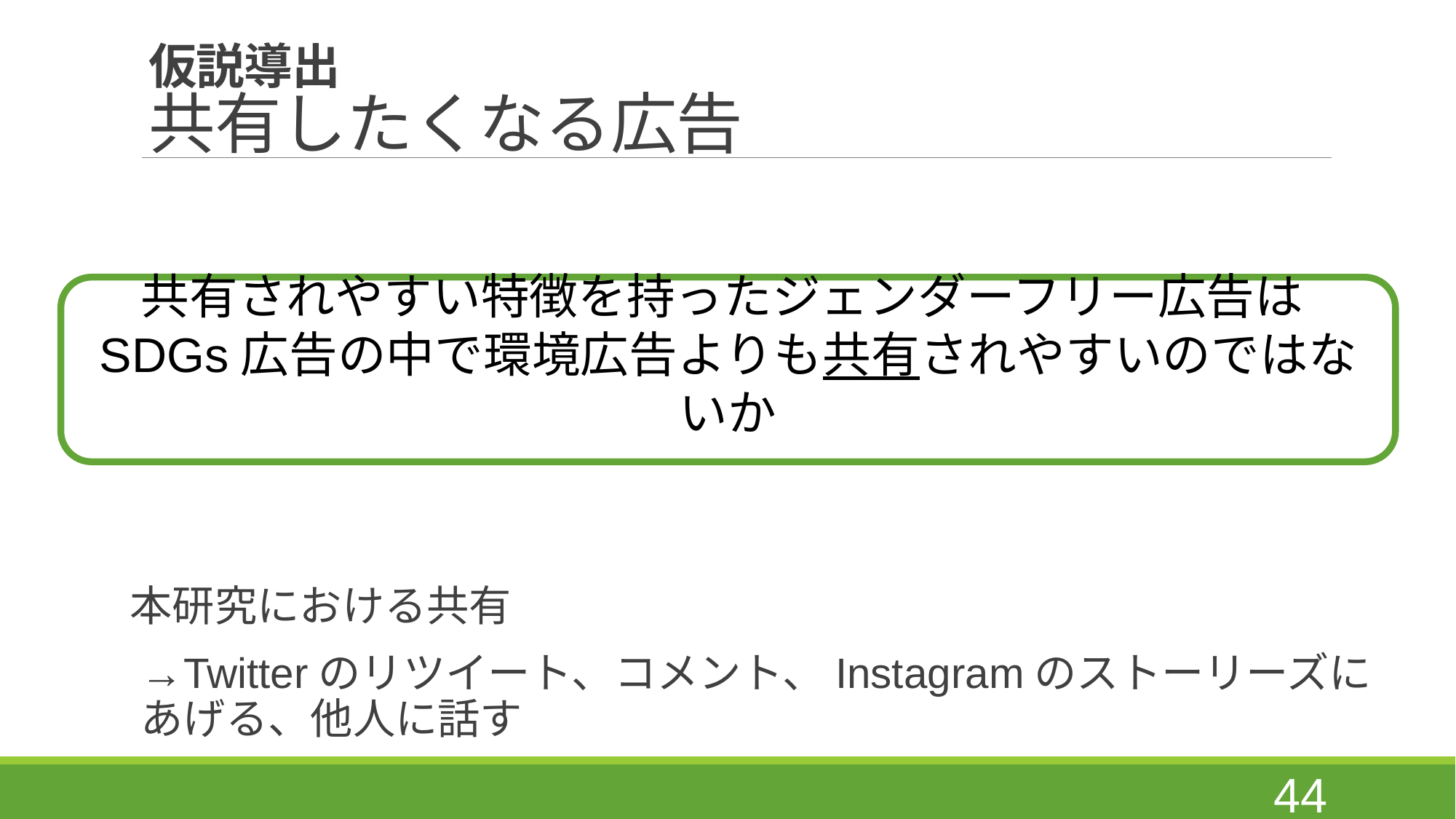

# 仮説導出 共有したくなる広告
共有されやすい特徴を持ったジェンダーフリー広告はSDGs広告の中で環境広告よりも共有されやすいのではないか

本研究における共有
→Twitterのリツイート、コメント、Instagramのストーリーズにあげる、他人に話す
44